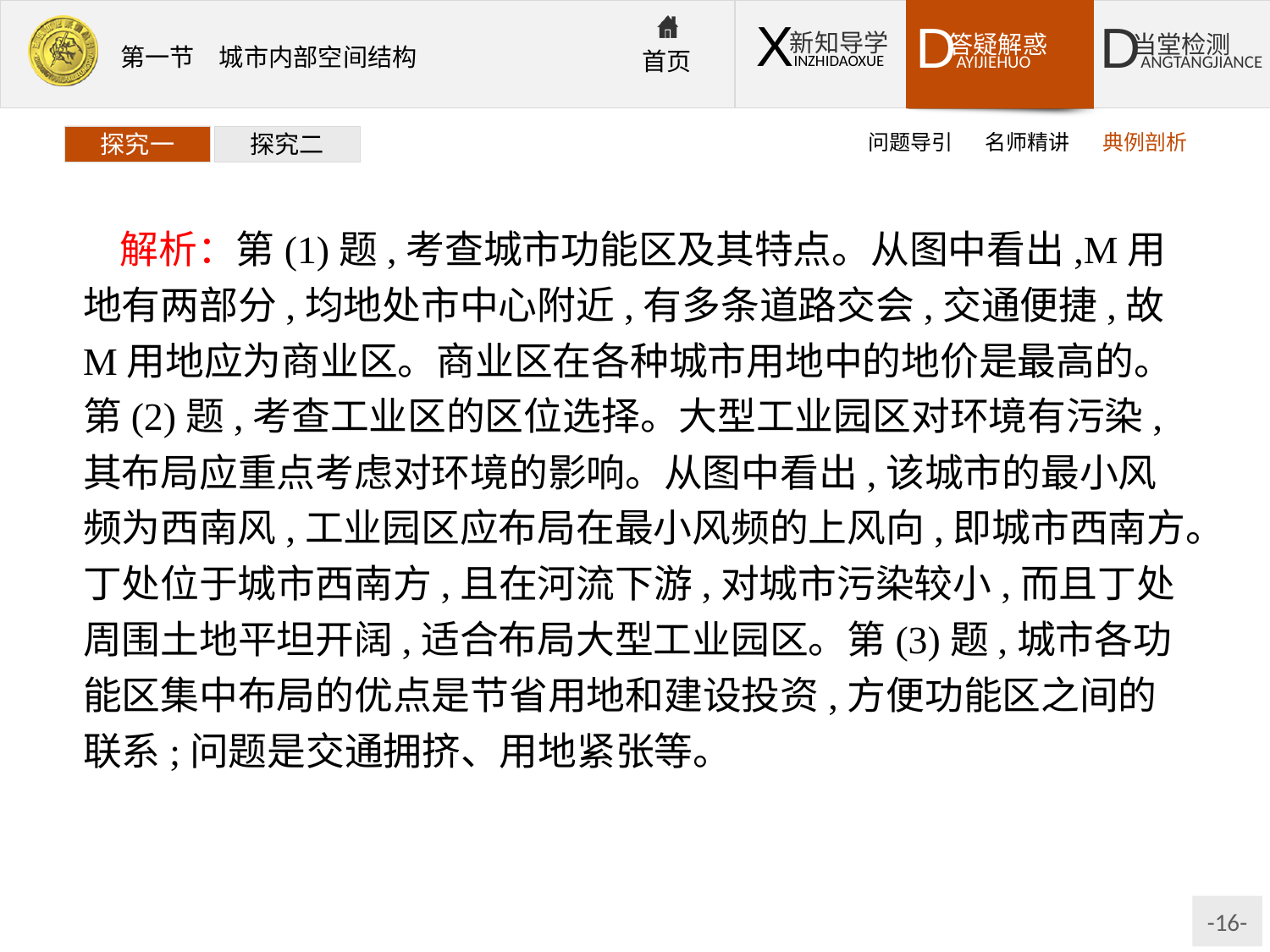

问题导引
名师精讲
典例剖析
探究一
探究二
解析：第(1)题,考查城市功能区及其特点。从图中看出,M用地有两部分,均地处市中心附近,有多条道路交会,交通便捷,故M用地应为商业区。商业区在各种城市用地中的地价是最高的。第(2)题,考查工业区的区位选择。大型工业园区对环境有污染,其布局应重点考虑对环境的影响。从图中看出,该城市的最小风频为西南风,工业园区应布局在最小风频的上风向,即城市西南方。丁处位于城市西南方,且在河流下游,对城市污染较小,而且丁处周围土地平坦开阔,适合布局大型工业园区。第(3)题,城市各功能区集中布局的优点是节省用地和建设投资,方便功能区之间的联系;问题是交通拥挤、用地紧张等。